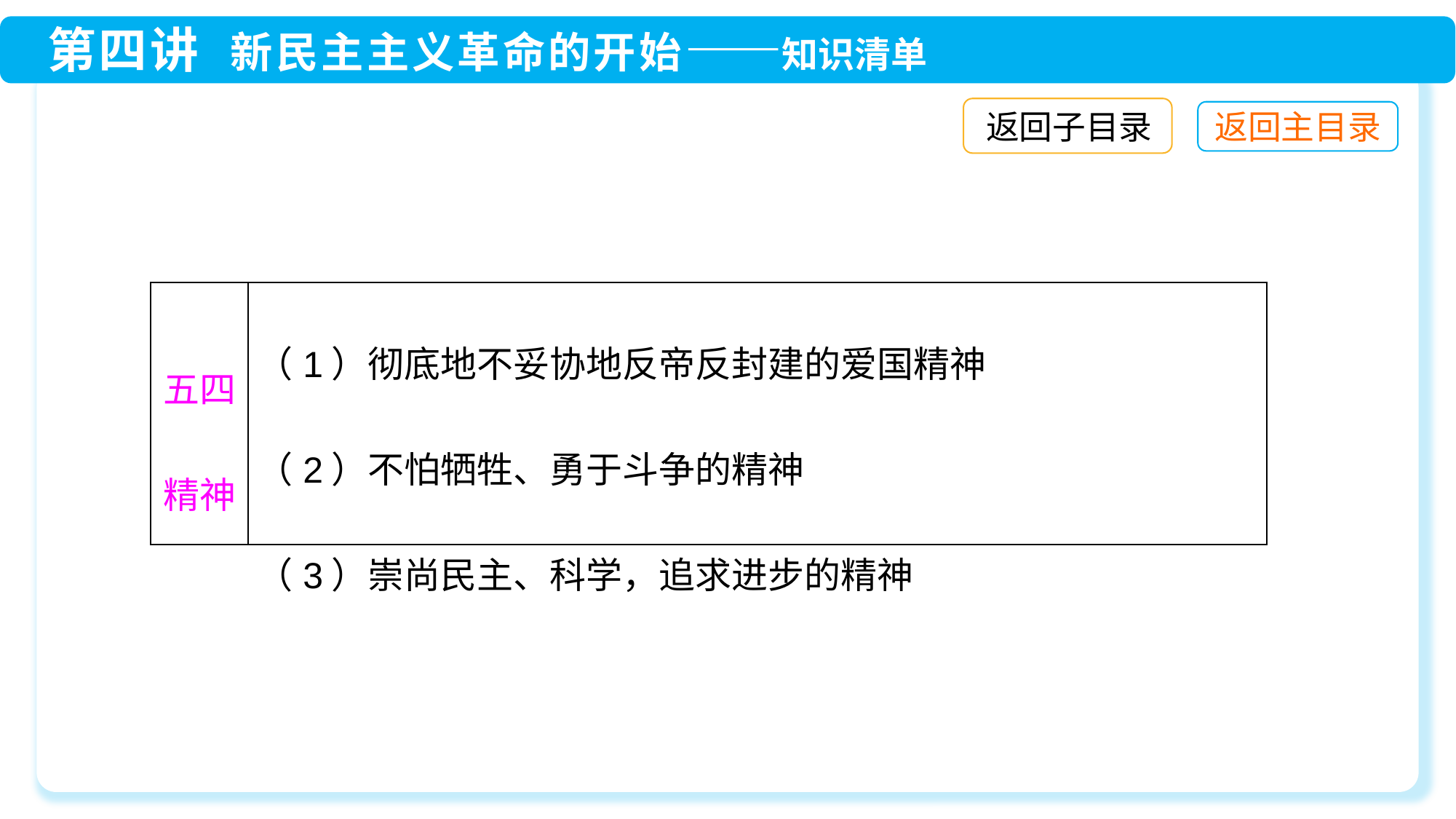

返回子目录
| 五四 精神 | （1）彻底地不妥协地反帝反封建的爱国精神 （2）不怕牺牲、勇于斗争的精神 （3）崇尚民主、科学，追求进步的精神 |
| --- | --- |